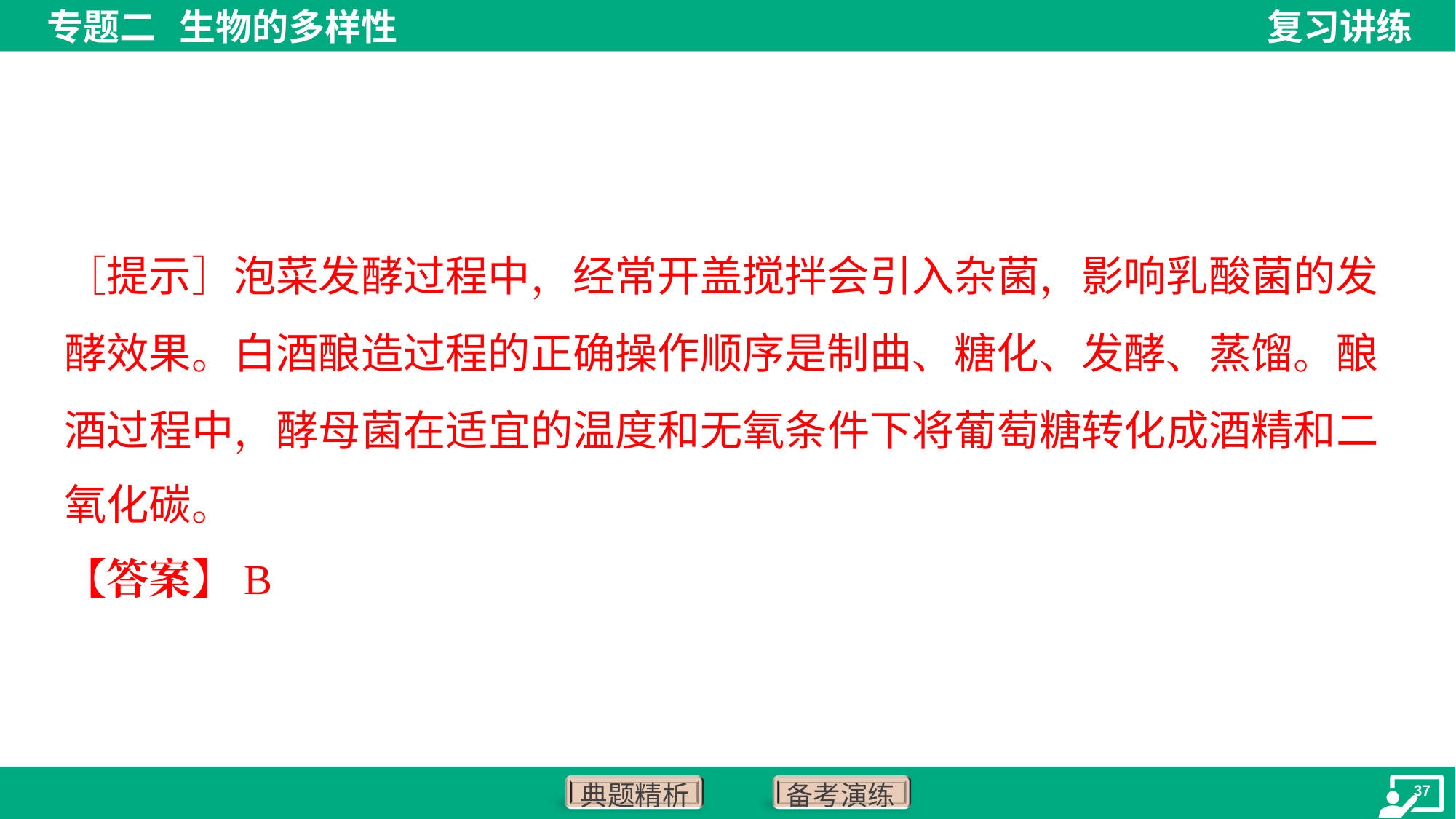

［提示］泡菜发酵过程中，经常开盖搅拌会引入杂菌，影响乳酸菌的发
酵效果。白酒酿造过程的正确操作顺序是制曲、糖化、发酵、蒸馏。酿
酒过程中，酵母菌在适宜的温度和无氧条件下将葡萄糖转化成酒精和二
氧化碳。
【答案】B